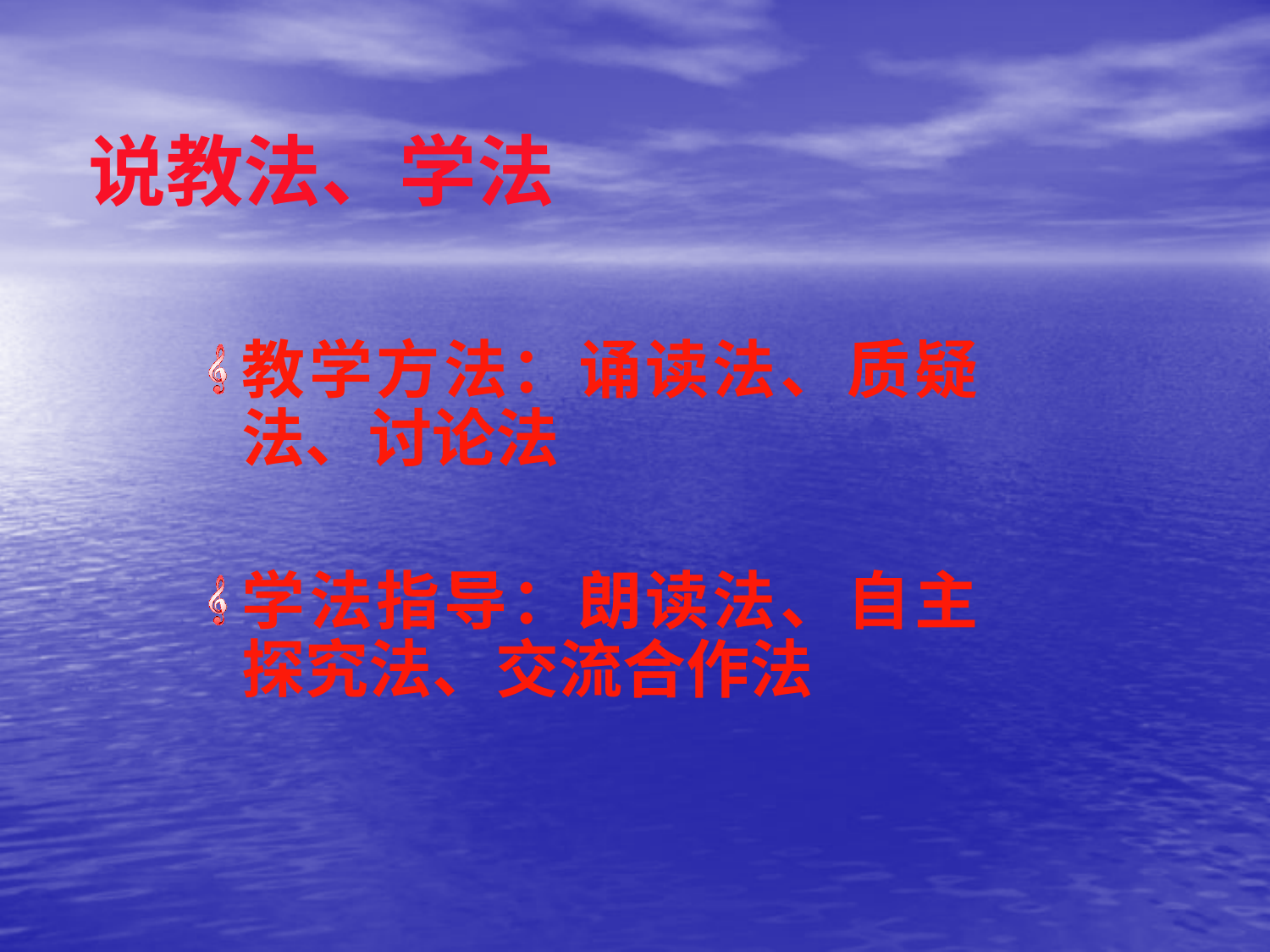

# 说教法、学法
教学方法：诵读法、质疑法、讨论法

学法指导：朗读法、自主探究法、交流合作法